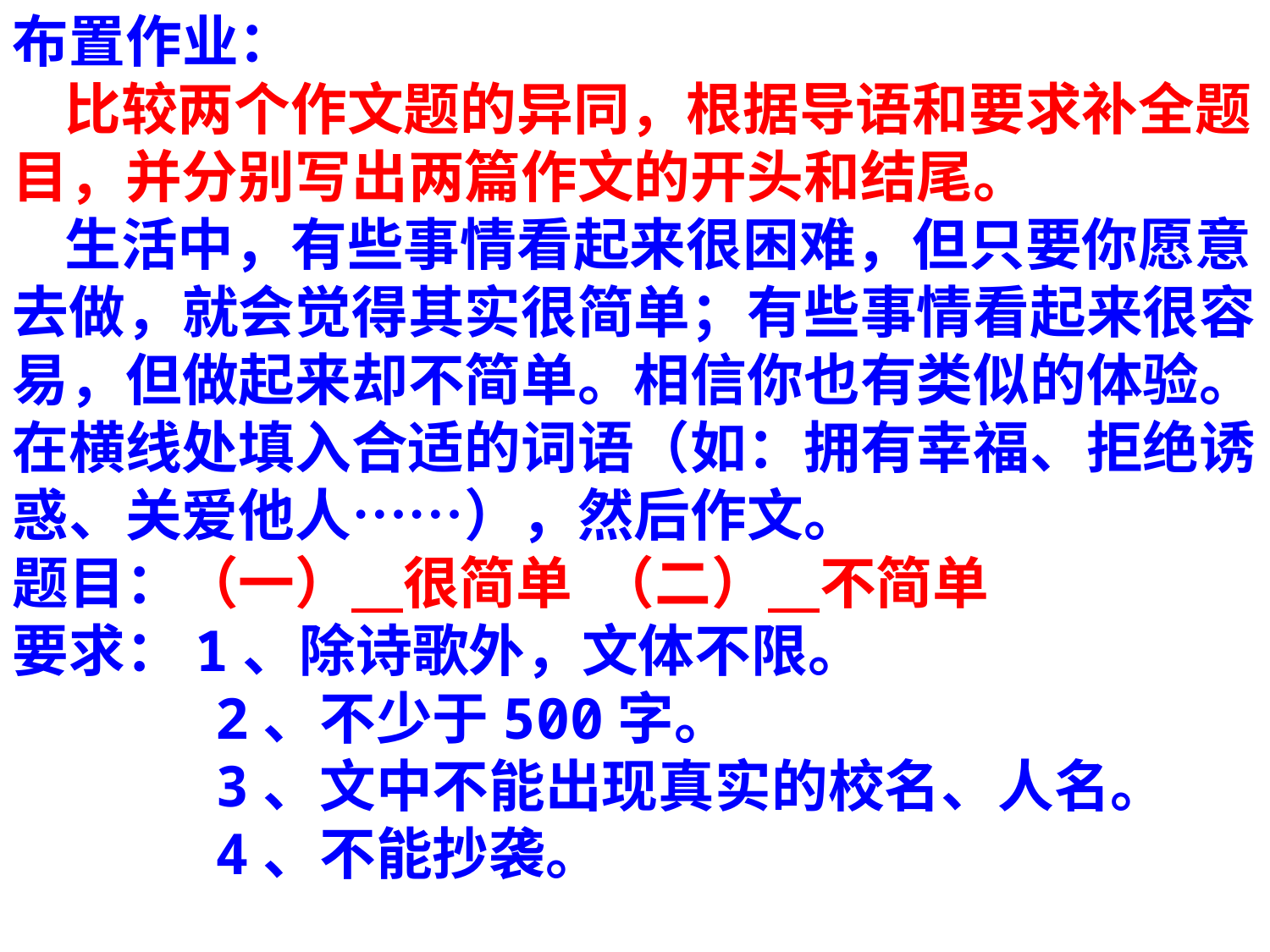

布置作业：
   比较两个作文题的异同，根据导语和要求补全题目，并分别写出两篇作文的开头和结尾。
   生活中，有些事情看起来很困难，但只要你愿意去做，就会觉得其实很简单；有些事情看起来很容易，但做起来却不简单。相信你也有类似的体验。在横线处填入合适的词语（如：拥有幸福、拒绝诱惑、关爱他人……），然后作文。
题目：（一）    很简单  （二）    不简单
要求：1、除诗歌外，文体不限。
      2、不少于500字。
      3、文中不能出现真实的校名、人名。
      4、不能抄袭。